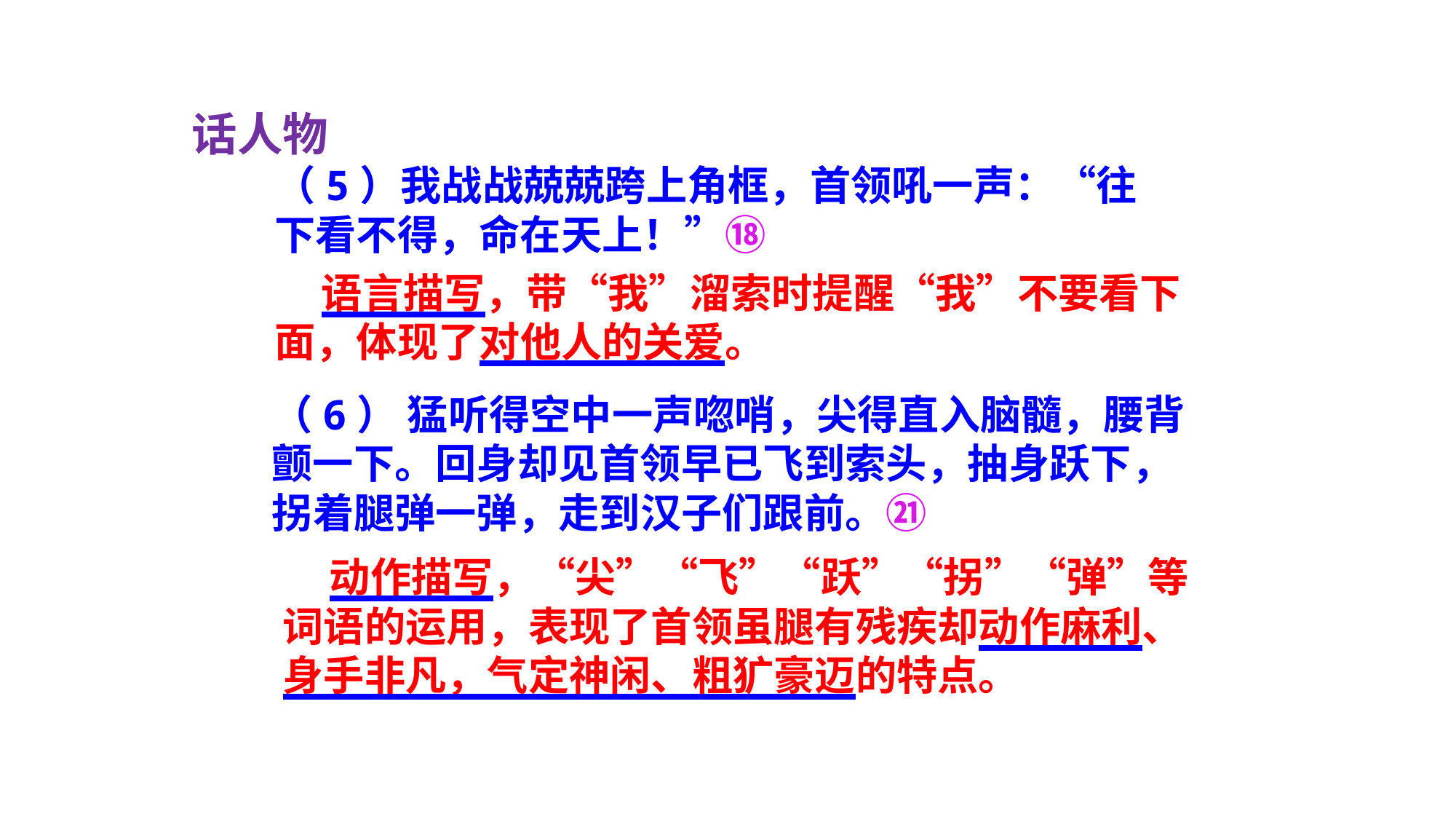

话人物
（5）我战战兢兢跨上角框，首领吼一声：“往下看不得，命在天上！”⑱
    语言描写，带“我”溜索时提醒“我”不要看下面，体现了对他人的关爱。
（6） 猛听得空中一声唿哨，尖得直入脑髓，腰背颤一下。回身却见首领早已飞到索头，抽身跃下，拐着腿弹一弹，走到汉子们跟前。㉑
    动作描写，“尖”“飞”“跃”“拐”“弹”等词语的运用，表现了首领虽腿有残疾却动作麻利、身手非凡，气定神闲、粗犷豪迈的特点。